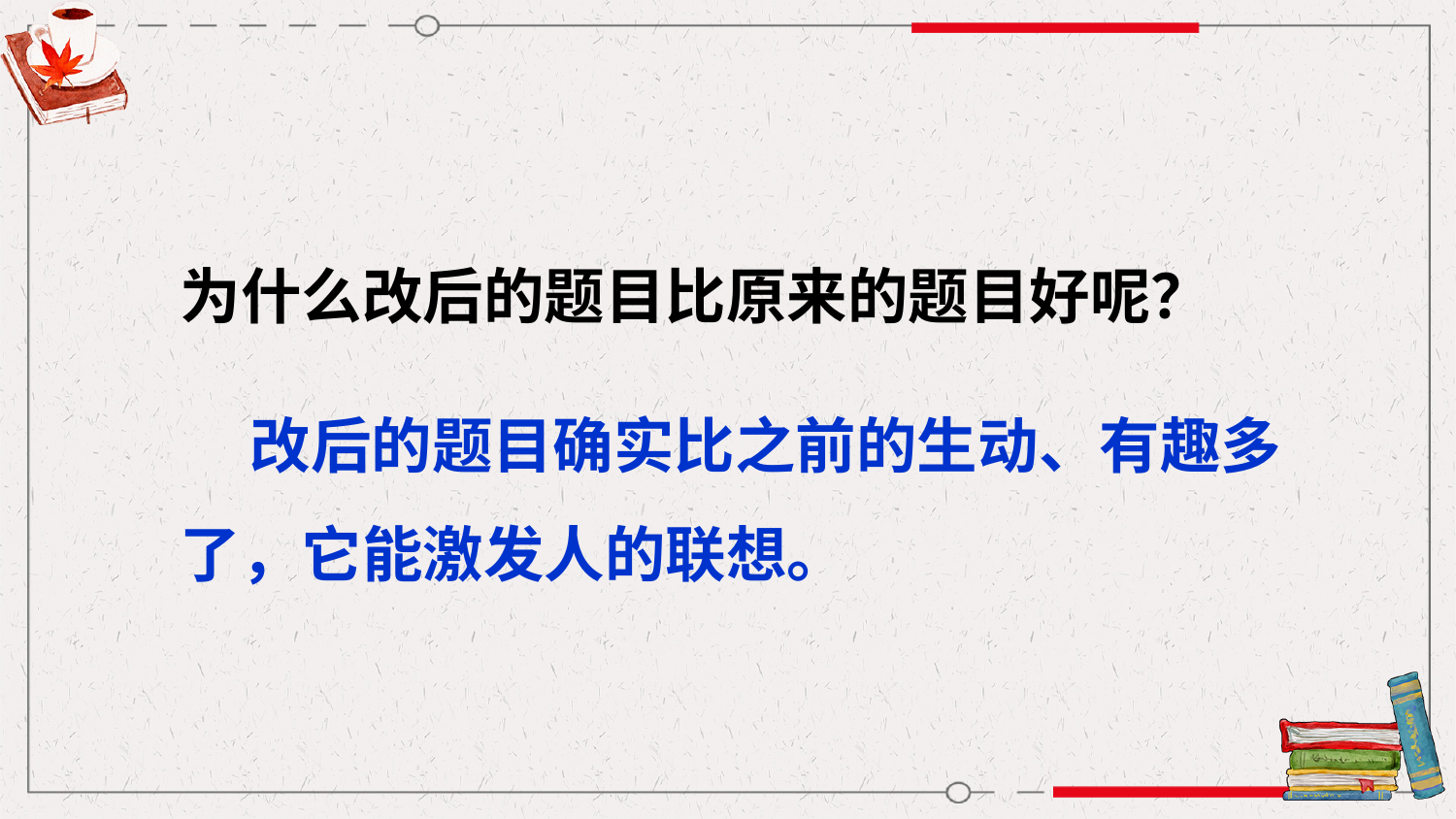

为什么改后的题目比原来的题目好呢？
    改后的题目确实比之前的生动、有趣多了，它能激发人的联想。